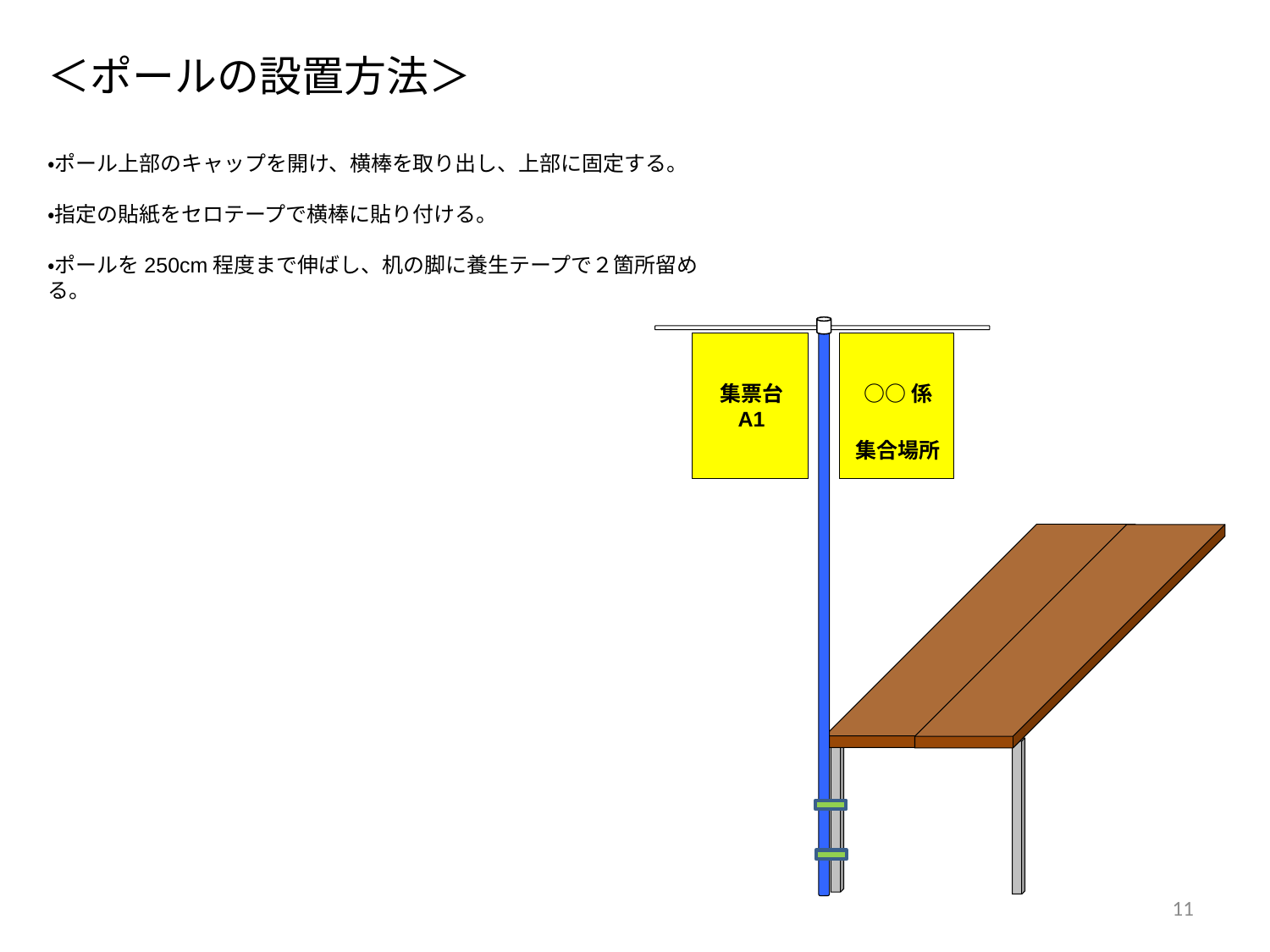

# ＜ポールの設置方法＞
・ポール上部のキャップを開け、横棒を取り出し、上部に固定する。

・指定の貼紙をセロテープで横棒に貼り付ける。

・ポールを250cm程度まで伸ばし、机の脚に養生テープで２箇所留める。

集票台
A1
○○係
集合場所

11